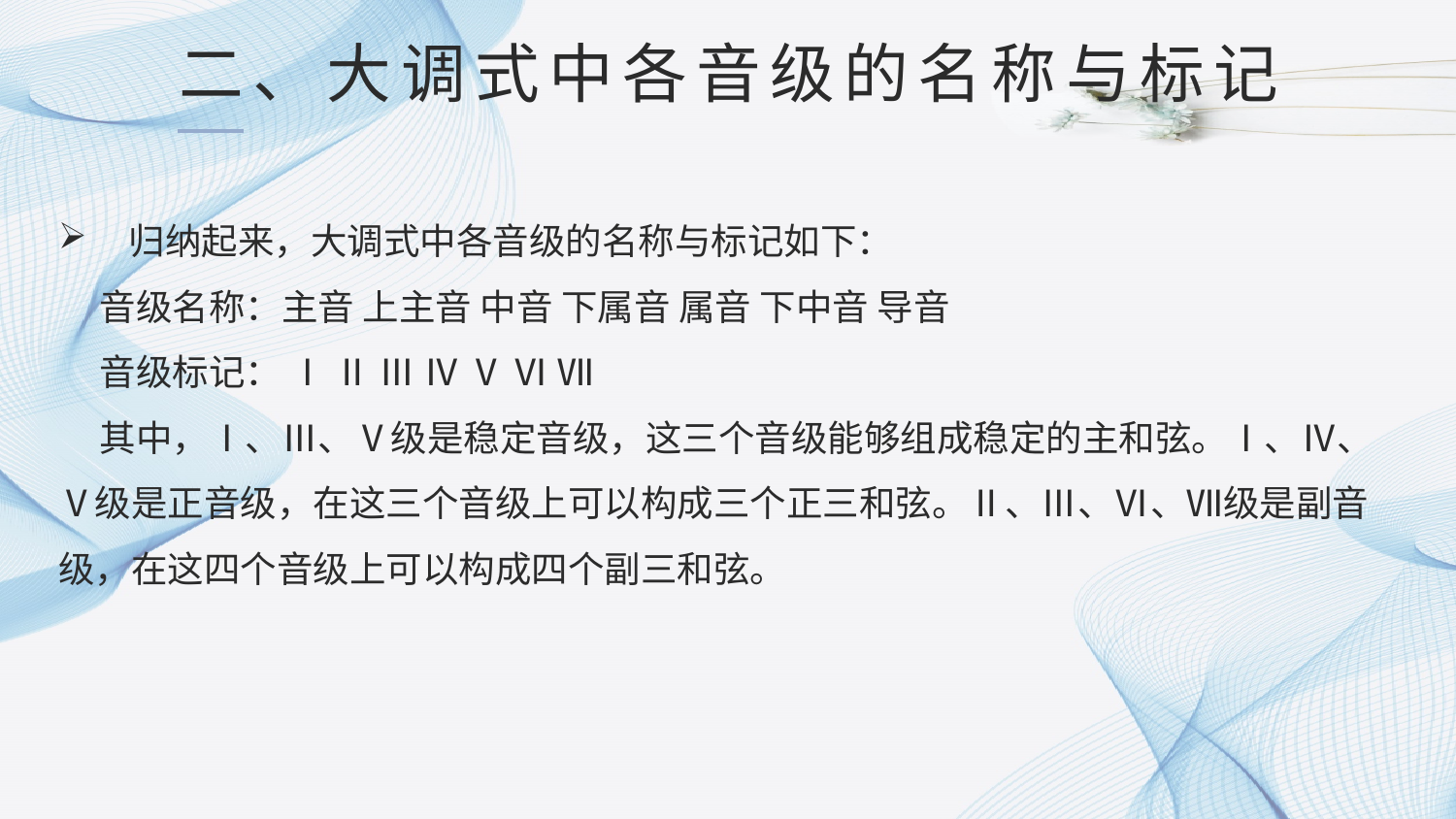

二、大调式中各音级的名称与标记
  归纳起来，大调式中各音级的名称与标记如下：
    音级名称：主音 上主音 中音 下属音 属音 下中音 导音
    音级标记： Ⅰ Ⅱ Ⅲ Ⅳ Ⅴ Ⅵ Ⅶ
    其中，Ⅰ、Ⅲ、Ⅴ级是稳定音级，这三个音级能够组成稳定的主和弦。Ⅰ、Ⅳ、Ⅴ级是正音级，在这三个音级上可以构成三个正三和弦。Ⅱ、Ⅲ、Ⅵ、Ⅶ级是副音级，在这四个音级上可以构成四个副三和弦。